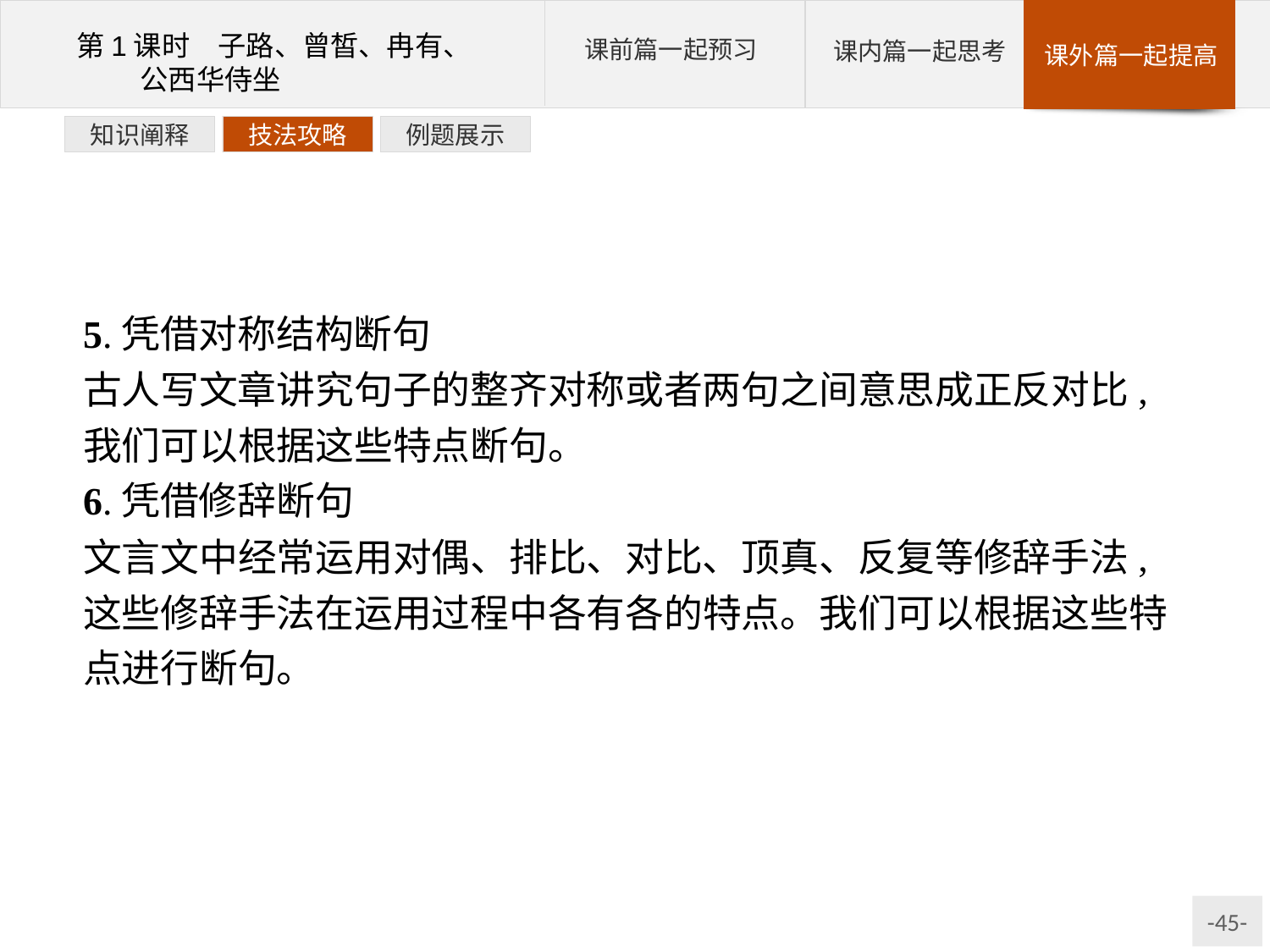

例题展示
技法攻略
知识阐释
5.凭借对称结构断句
古人写文章讲究句子的整齐对称或者两句之间意思成正反对比,我们可以根据这些特点断句。
6.凭借修辞断句
文言文中经常运用对偶、排比、对比、顶真、反复等修辞手法,这些修辞手法在运用过程中各有各的特点。我们可以根据这些特点进行断句。